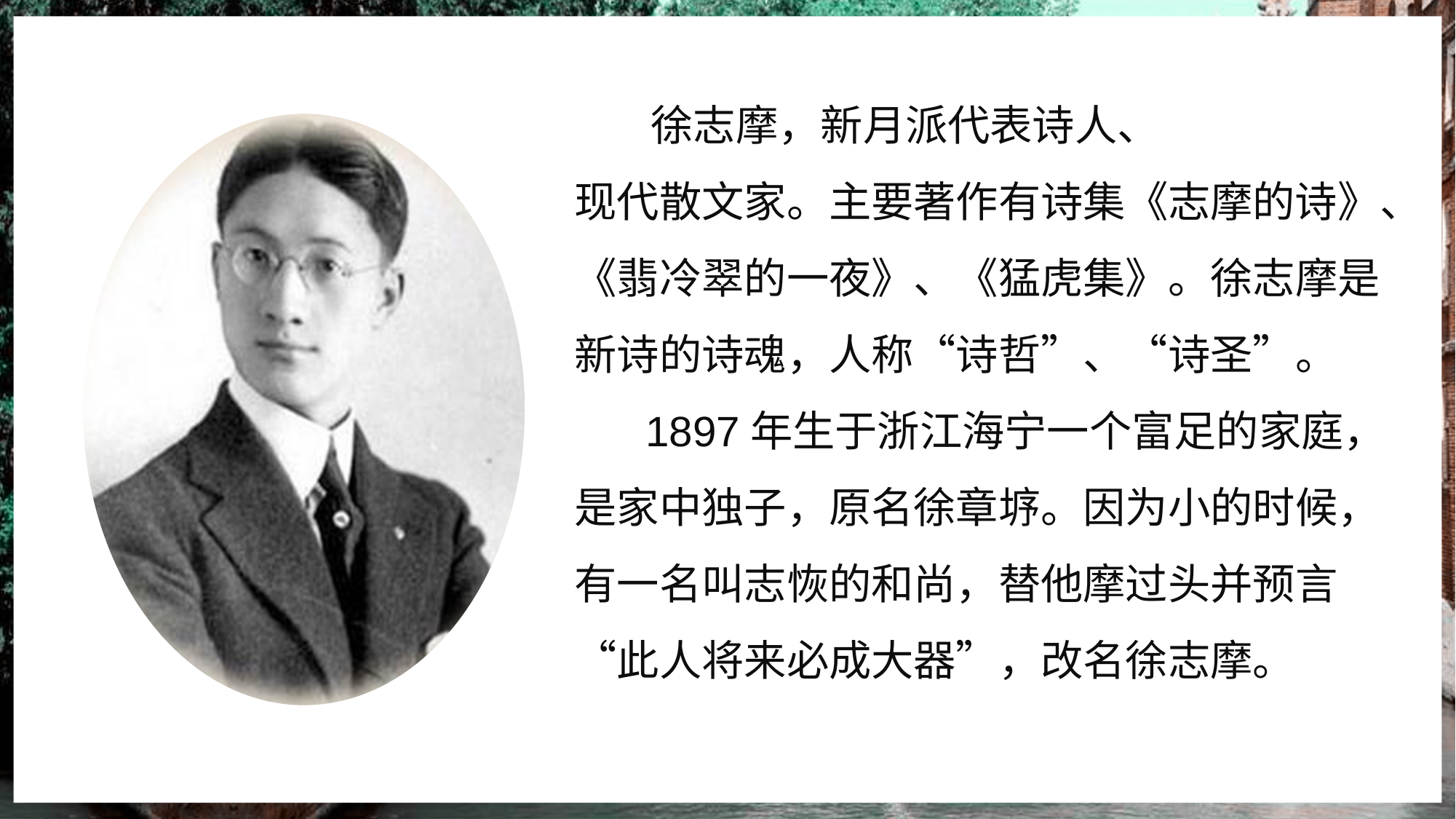

徐志摩，新月派代表诗人、
现代散文家。主要著作有诗集《志摩的诗》、《翡冷翠的一夜》、《猛虎集》。徐志摩是新诗的诗魂，人称“诗哲”、“诗圣”。
      1897年生于浙江海宁一个富足的家庭，是家中独子，原名徐章垿。因为小的时候，有一名叫志恢的和尚，替他摩过头并预言“此人将来必成大器”，改名徐志摩。